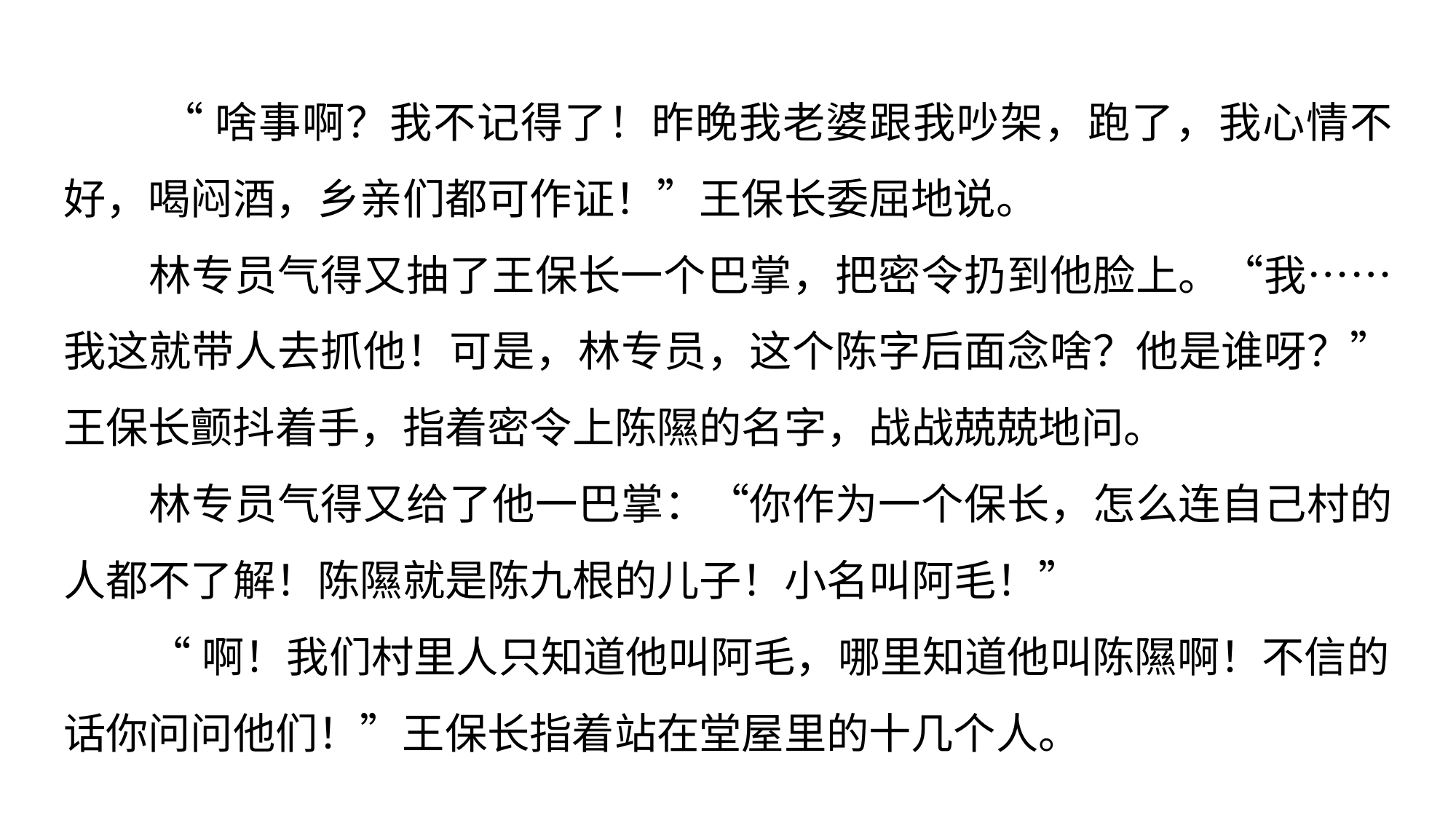

“啥事啊？我不记得了！昨晚我老婆跟我吵架，跑了，我心情不好，喝闷酒，乡亲们都可作证！”王保长委屈地说。
林专员气得又抽了王保长一个巴掌，把密令扔到他脸上。“我……我这就带人去抓他！可是，林专员，这个陈字后面念啥？他是谁呀？”王保长颤抖着手，指着密令上陈隰的名字，战战兢兢地问。
林专员气得又给了他一巴掌：“你作为一个保长，怎么连自己村的人都不了解！陈隰就是陈九根的儿子！小名叫阿毛！”
“啊！我们村里人只知道他叫阿毛，哪里知道他叫陈隰啊！不信的话你问问他们！”王保长指着站在堂屋里的十几个人。